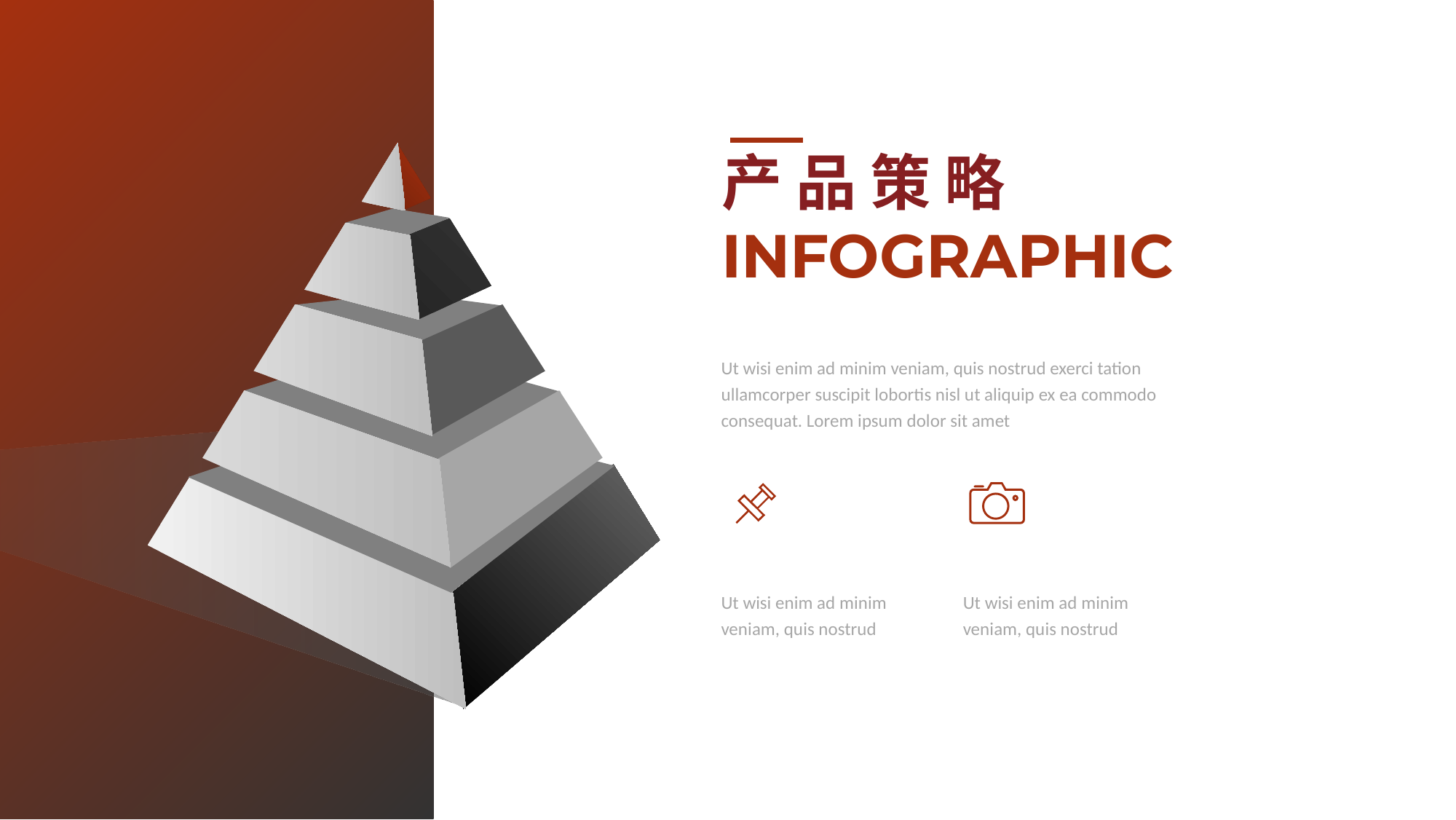

产 品 策 略
INFOGRAPHIC

Subtitle Text Goes Here
Ut wisi enim ad minim veniam, quis nostrud exerci tation ullamcorper suscipit lobortis nisl ut aliquip ex ea commodo consequat. Lorem ipsum dolor sit amet

产 品 策 略 1
产 品 策 略 2
Ut wisi enim ad minim veniam, quis nostrud
Ut wisi enim ad minim veniam, quis nostrud